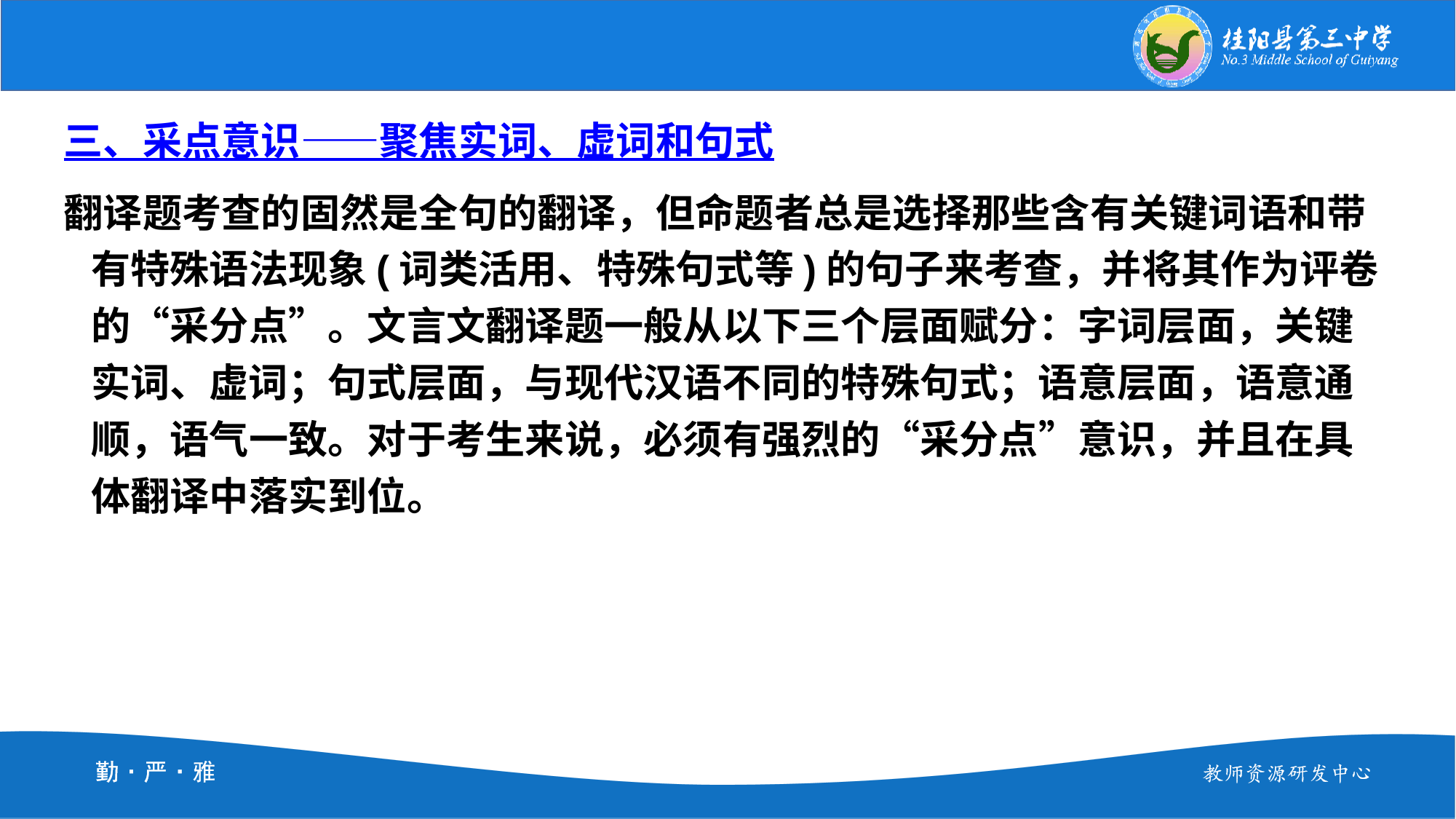

三、采点意识——聚焦实词、虚词和句式
翻译题考查的固然是全句的翻译，但命题者总是选择那些含有关键词语和带有特殊语法现象(词类活用、特殊句式等)的句子来考查，并将其作为评卷的“采分点”。文言文翻译题一般从以下三个层面赋分：字词层面，关键实词、虚词；句式层面，与现代汉语不同的特殊句式；语意层面，语意通顺，语气一致。对于考生来说，必须有强烈的“采分点”意识，并且在具体翻译中落实到位。